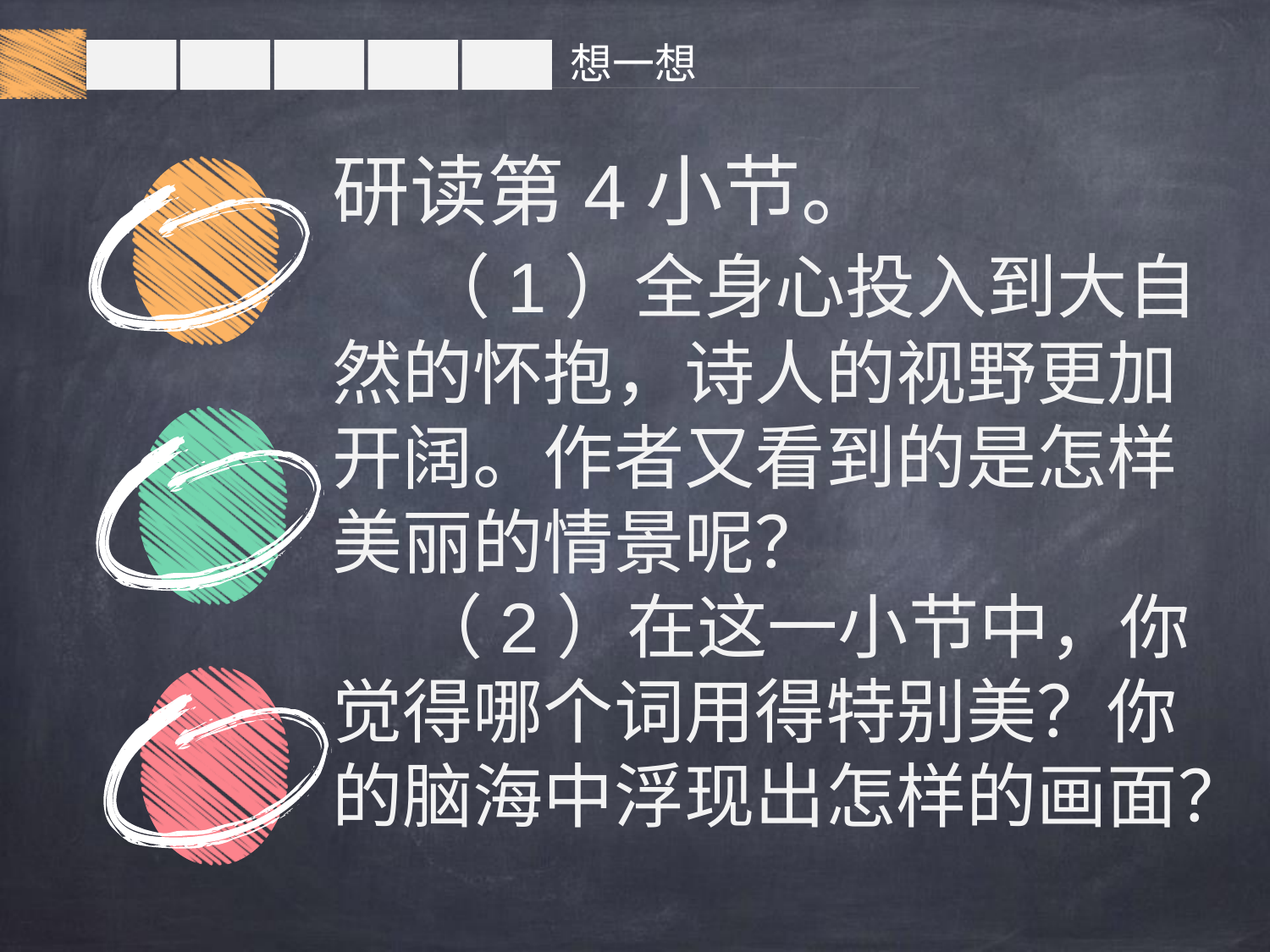

想一想

研读第4小节。
    （1）全身心投入到大自然的怀抱，诗人的视野更加开阔。作者又看到的是怎样美丽的情景呢？
    （2）在这一小节中，你觉得哪个词用得特别美？你的脑海中浮现出怎样的画面？